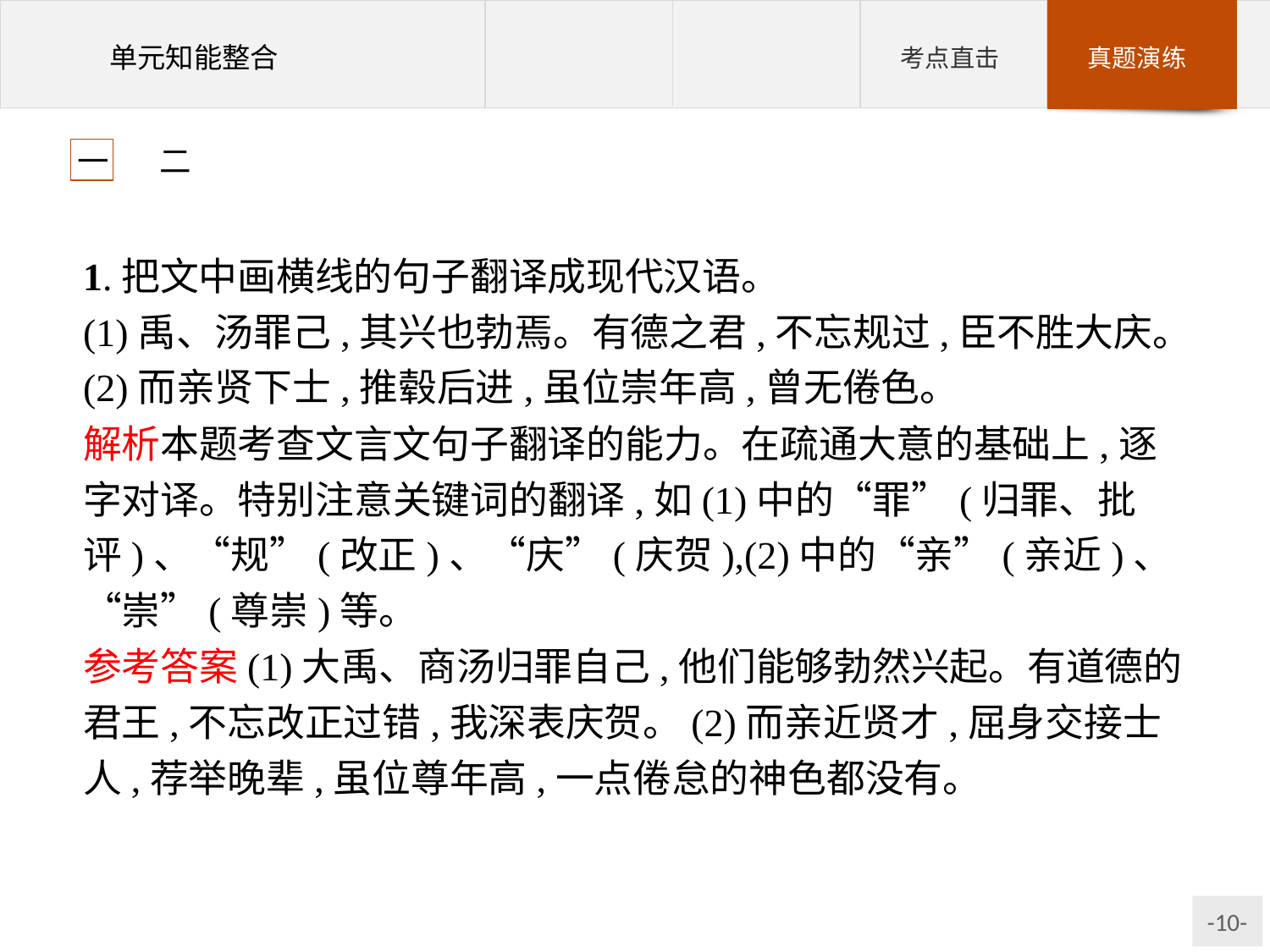

一       二

1.把文中画横线的句子翻译成现代汉语。
(1)禹、汤罪己,其兴也勃焉。有德之君,不忘规过,臣不胜大庆。
(2)而亲贤下士,推毂后进,虽位崇年高,曾无倦色。
解析本题考查文言文句子翻译的能力。在疏通大意的基础上,逐字对译。特别注意关键词的翻译,如(1)中的“罪”(归罪、批评)、“规”(改正)、“庆”(庆贺),(2)中的“亲”(亲近)、“崇”(尊崇)等。
参考答案(1)大禹、商汤归罪自己,他们能够勃然兴起。有道德的君王,不忘改正过错,我深表庆贺。(2)而亲近贤才,屈身交接士人,荐举晚辈,虽位尊年高,一点倦怠的神色都没有。